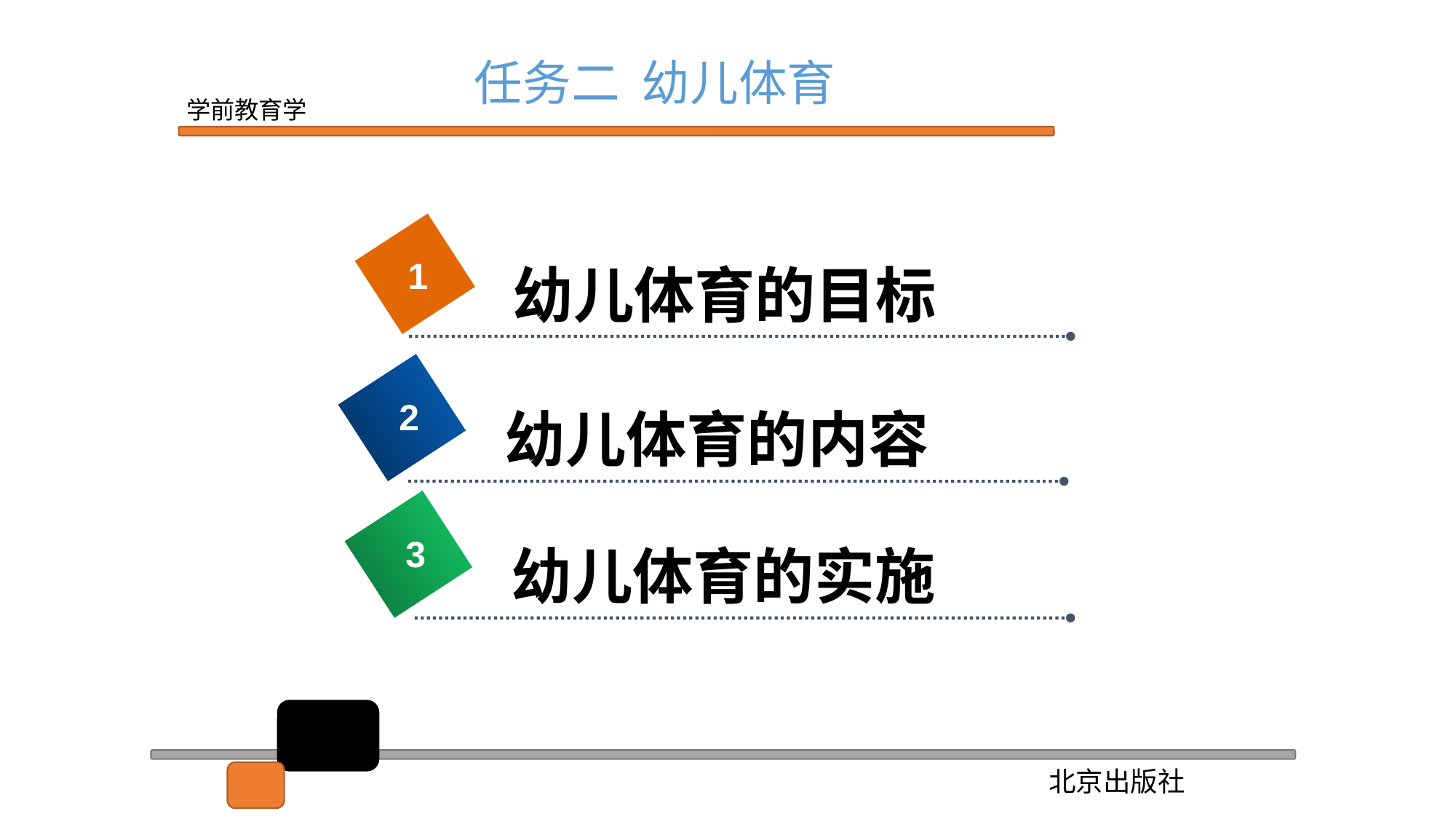

任务二  幼儿体育

1
幼儿体育的目标

2
幼儿体育的内容
2

3
幼儿体育的实施
2